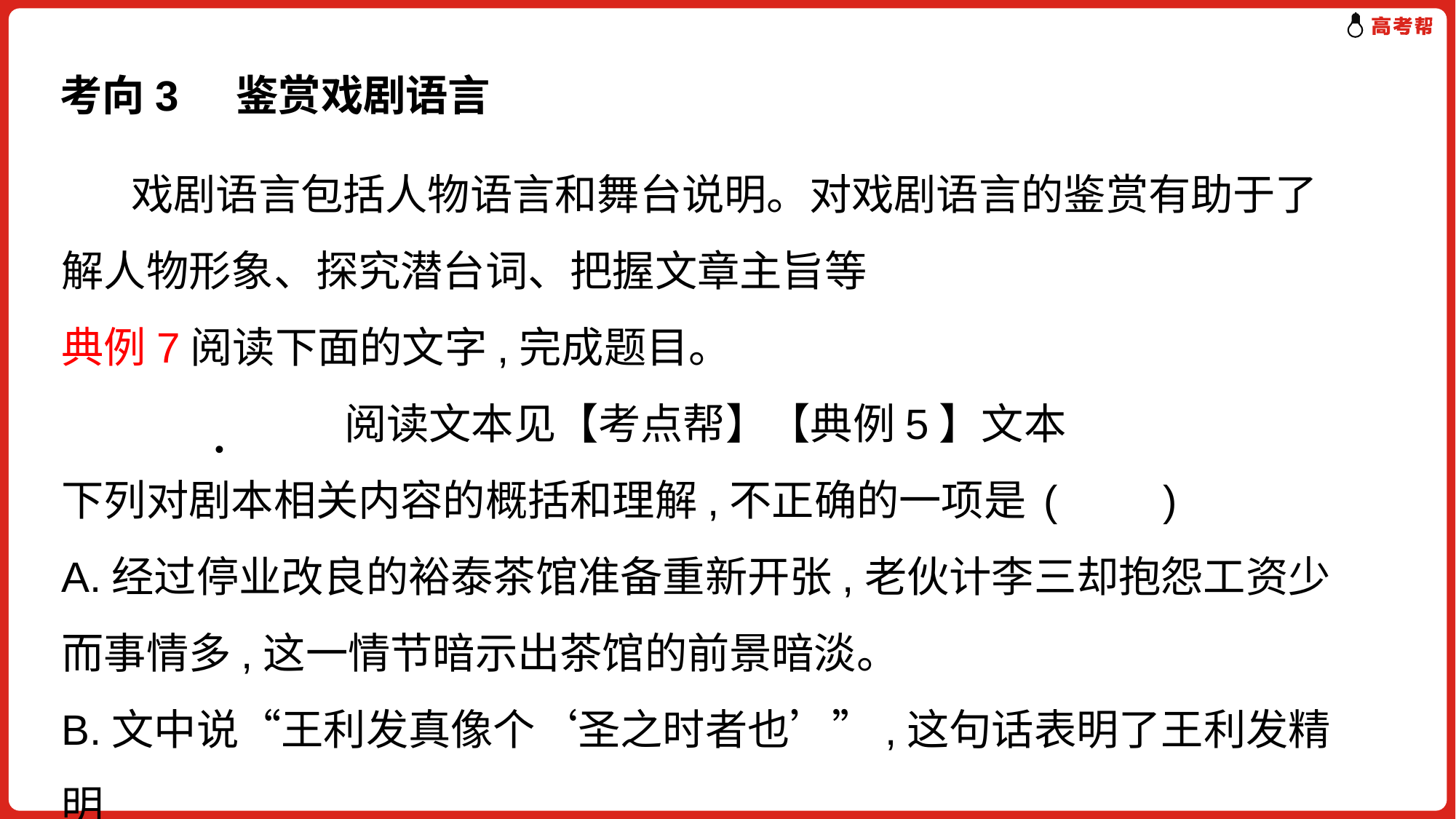

考向3    鉴赏戏剧语言
        戏剧语言包括人物语言和舞台说明。对戏剧语言的鉴赏有助于了解人物形象、探究潜台词、把握文章主旨等
典例7阅读下面的文字,完成题目。
阅读文本见【考点帮】【典例5】文本
下列对剧本相关内容的概括和理解,不正确的一项是	(　　)
A.经过停业改良的裕泰茶馆准备重新开张,老伙计李三却抱怨工资少而事情多,这一情节暗示出茶馆的前景暗淡。
B.文中说“王利发真像个‘圣之时者也’”,这句话表明了王利发精明
.